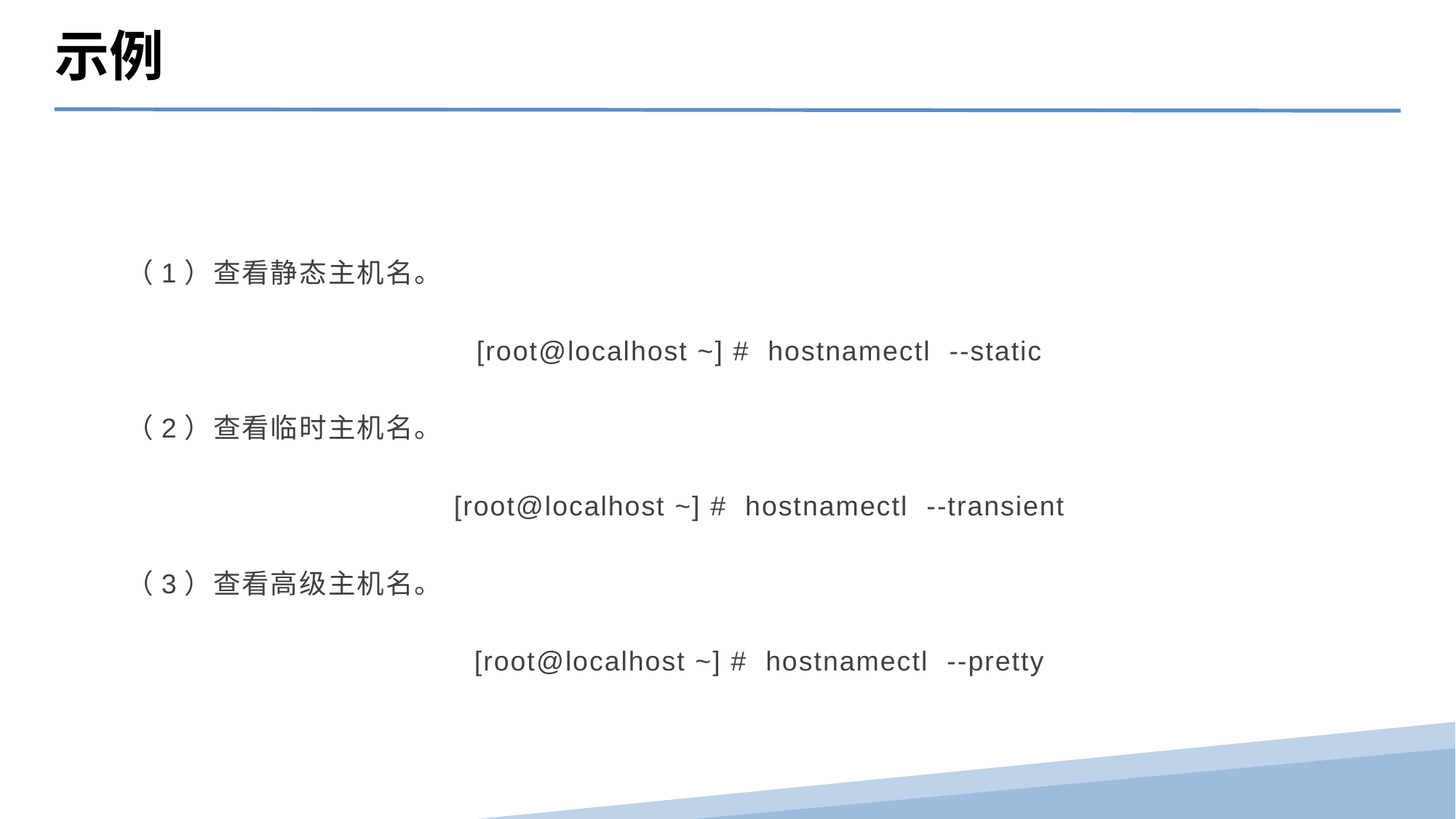

示例
（1）查看静态主机名。
[root@localhost ~] #  hostnamectl  --static
（2）查看临时主机名。
[root@localhost ~] #  hostnamectl  --transient
（3）查看高级主机名。
[root@localhost ~] #  hostnamectl  --pretty